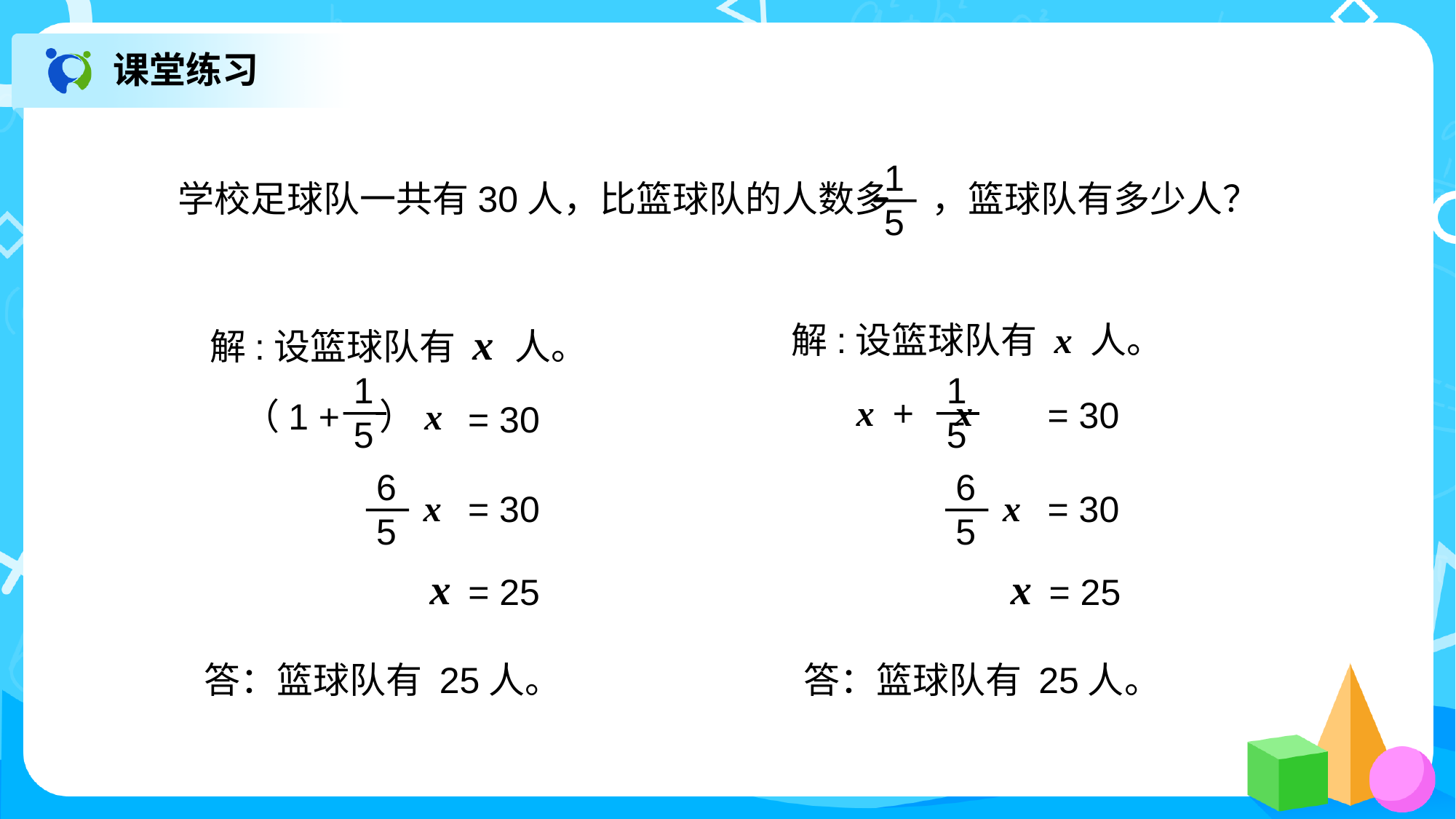

课堂练习
1
5

学校足球队一共有30人，比篮球队的人数多     ，篮球队有多少人？
解:设篮球队有 x 人。
解:设篮球队有 x 人。
 1
 5

   （1 +   ）x
= 30
 1
 5

   x  +    x
= 30
 6
 5

   x
= 30
 6
 5

   x
= 30
x
= 25
x
= 25
答：篮球队有 25人。
答：篮球队有 25人。